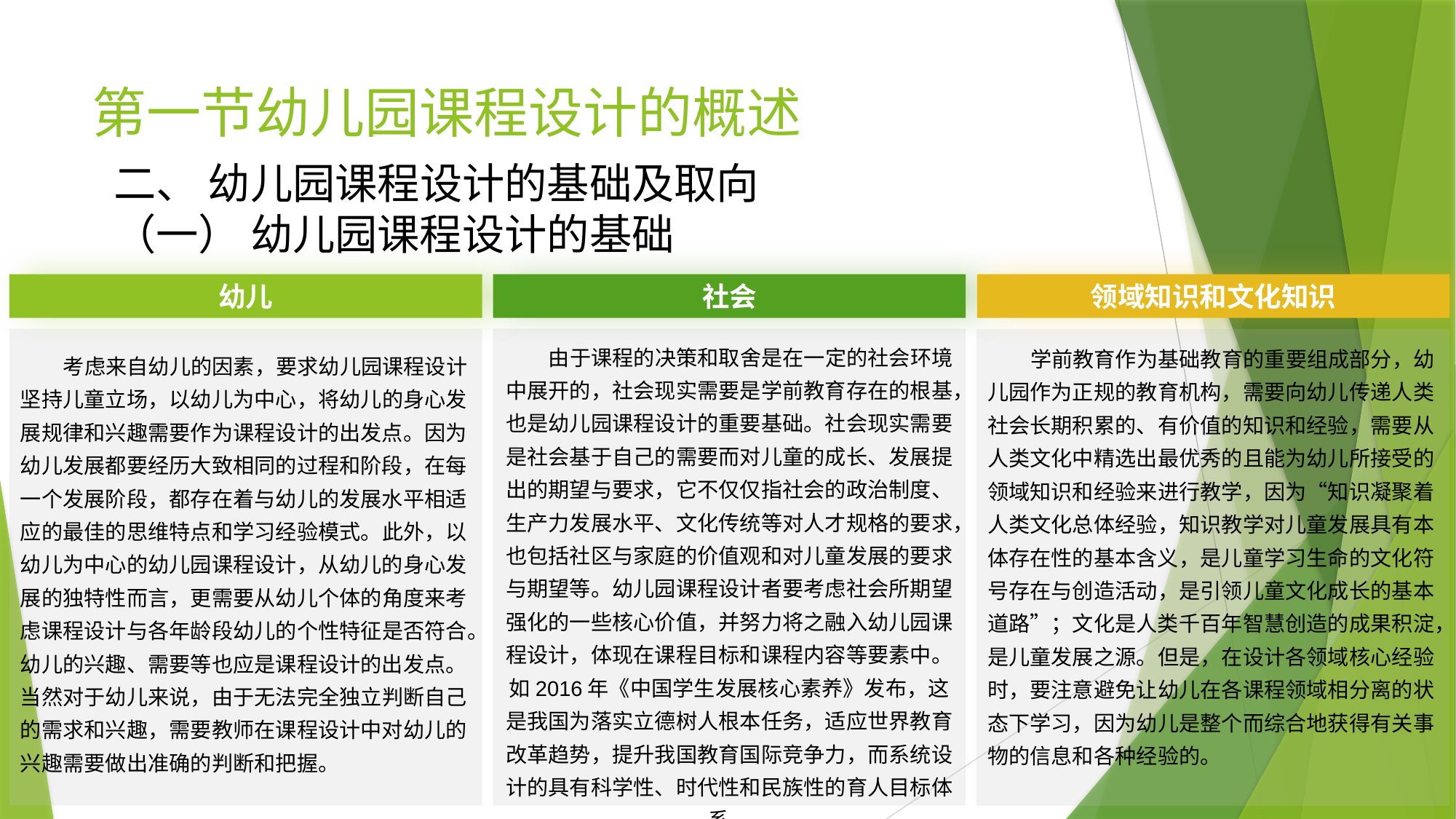

# 第一节幼儿园课程设计的概述
二、 幼儿园课程设计的基础及取向
（一） 幼儿园课程设计的基础
幼儿

        考虑来自幼儿的因素，要求幼儿园课程设计坚持儿童立场，以幼儿为中心，将幼儿的身心发展规律和兴趣需要作为课程设计的出发点。因为幼儿发展都要经历大致相同的过程和阶段，在每一个发展阶段，都存在着与幼儿的发展水平相适应的最佳的思维特点和学习经验模式。此外，以幼儿为中心的幼儿园课程设计，从幼儿的身心发展的独特性而言，更需要从幼儿个体的角度来考虑课程设计与各年龄段幼儿的个性特征是否符合。幼儿的兴趣、需要等也应是课程设计的出发点。当然对于幼儿来说，由于无法完全独立判断自己的需求和兴趣，需要教师在课程设计中对幼儿的兴趣需要做出准确的判断和把握。
社会

        由于课程的决策和取舍是在一定的社会环境中展开的，社会现实需要是学前教育存在的根基，也是幼儿园课程设计的重要基础。社会现实需要是社会基于自己的需要而对儿童的成长、发展提出的期望与要求，它不仅仅指社会的政治制度、生产力发展水平、文化传统等对人才规格的要求，也包括社区与家庭的价值观和对儿童发展的要求与期望等。幼儿园课程设计者要考虑社会所期望强化的一些核心价值，并努力将之融入幼儿园课程设计，体现在课程目标和课程内容等要素中。如2016年《中国学生发展核心素养》发布，这是我国为落实立德树人根本任务，适应世界教育改革趋势，提升我国教育国际竞争力，而系统设计的具有科学性、时代性和民族性的育人目标体系。
领域知识和文化知识

        学前教育作为基础教育的重要组成部分，幼儿园作为正规的教育机构，需要向幼儿传递人类社会长期积累的、有价值的知识和经验，需要从人类文化中精选出最优秀的且能为幼儿所接受的领域知识和经验来进行教学，因为“知识凝聚着人类文化总体经验，知识教学对儿童发展具有本体存在性的基本含义，是儿童学习生命的文化符号存在与创造活动，是引领儿童文化成长的基本道路”；文化是人类千百年智慧创造的成果积淀，是儿童发展之源。但是，在设计各领域核心经验时，要注意避免让幼儿在各课程领域相分离的状态下学习，因为幼儿是整个而综合地获得有关事物的信息和各种经验的。